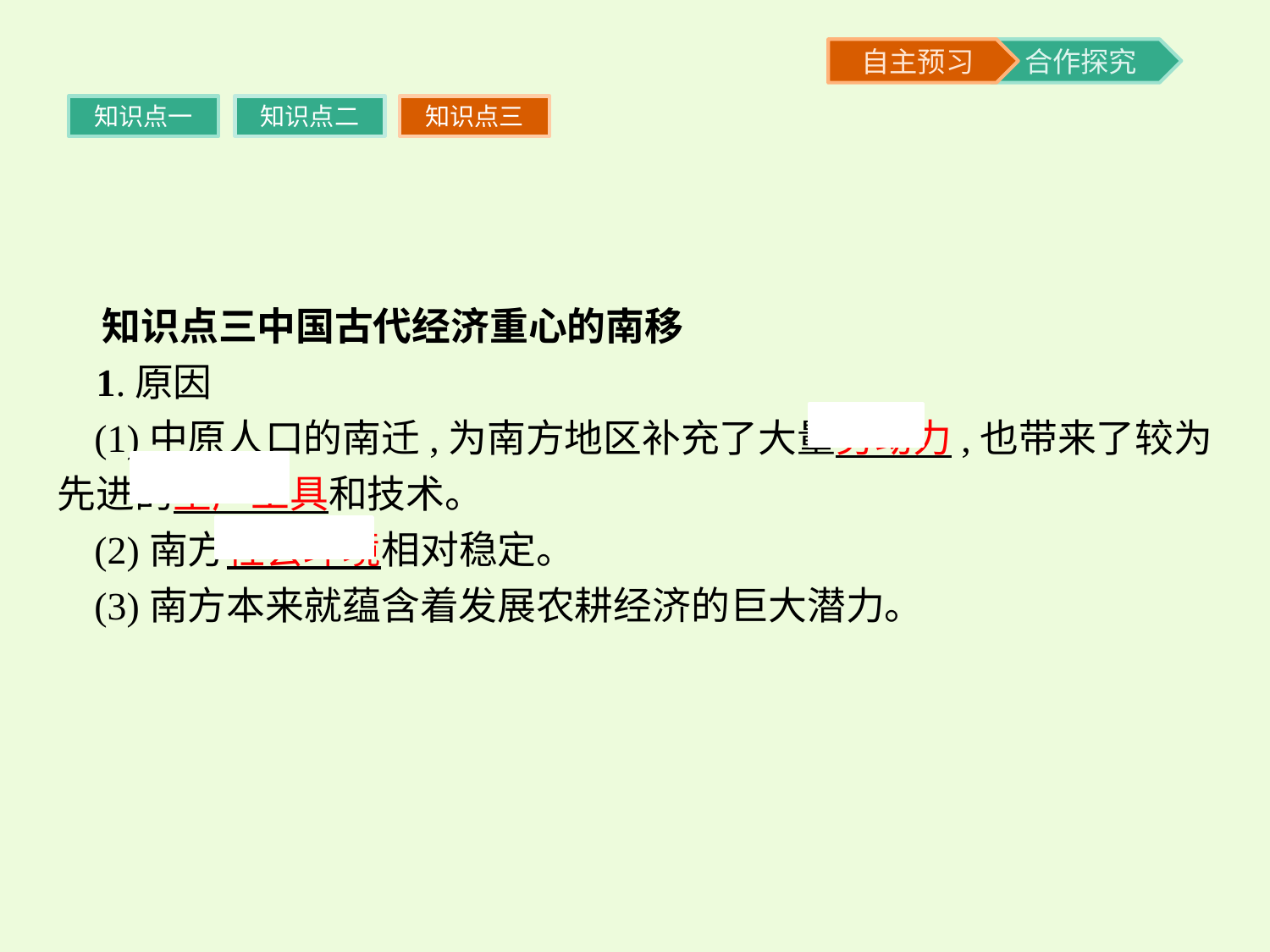

知识点一
知识点二
知识点三
    知识点三中国古代经济重心的南移
    1.原因
(1)中原人口的南迁,为南方地区补充了大量劳动力,也带来了较为先进的生产工具和技术。
(2)南方社会环境相对稳定。
(3)南方本来就蕴含着发展农耕经济的巨大潜力。